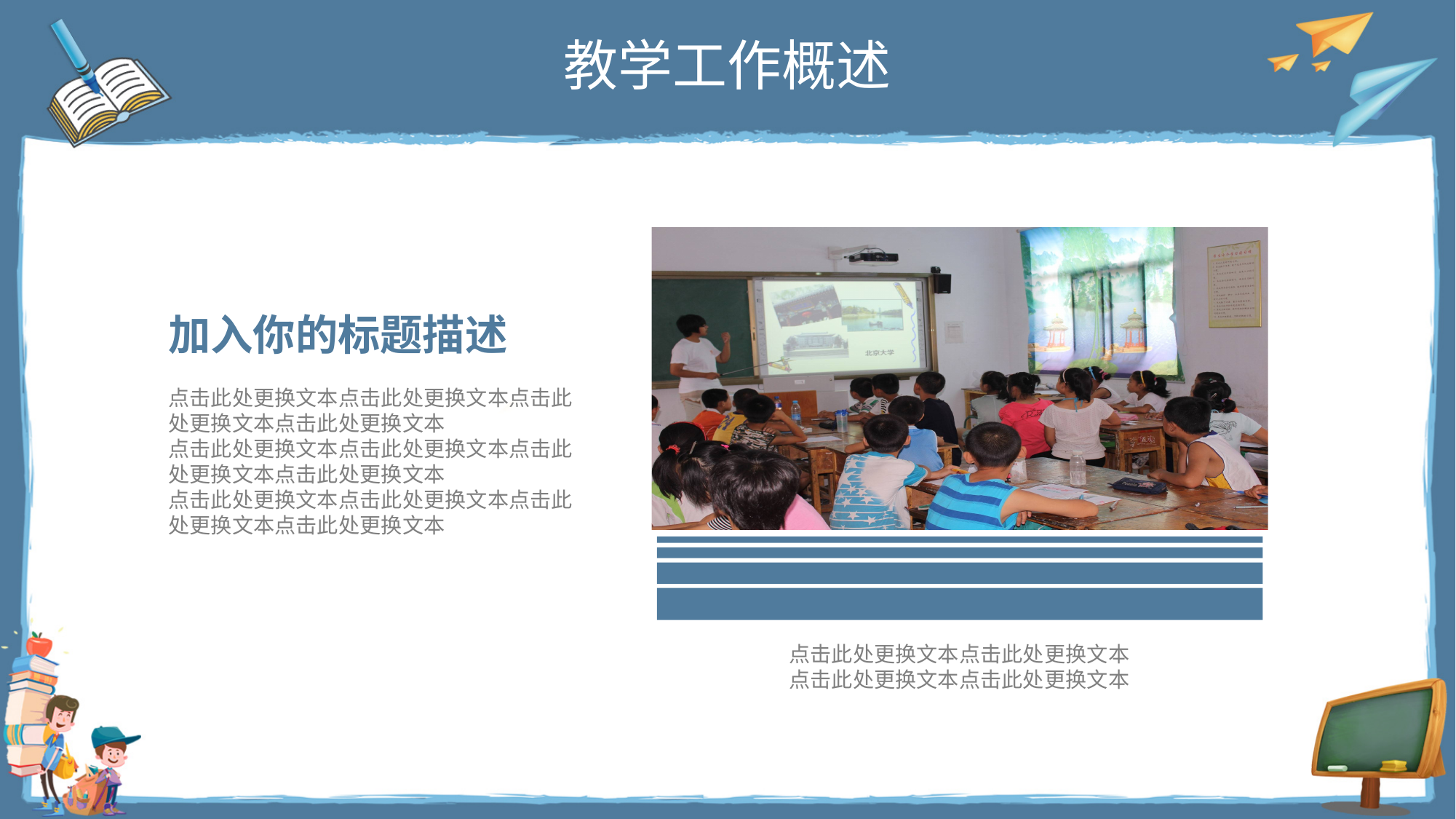

教学工作概述

加入你的标题描述
点击此处更换文本点击此处更换文本点击此处更换文本点击此处更换文本
点击此处更换文本点击此处更换文本点击此处更换文本点击此处更换文本
点击此处更换文本点击此处更换文本点击此处更换文本点击此处更换文本

点击此处更换文本点击此处更换文本
点击此处更换文本点击此处更换文本